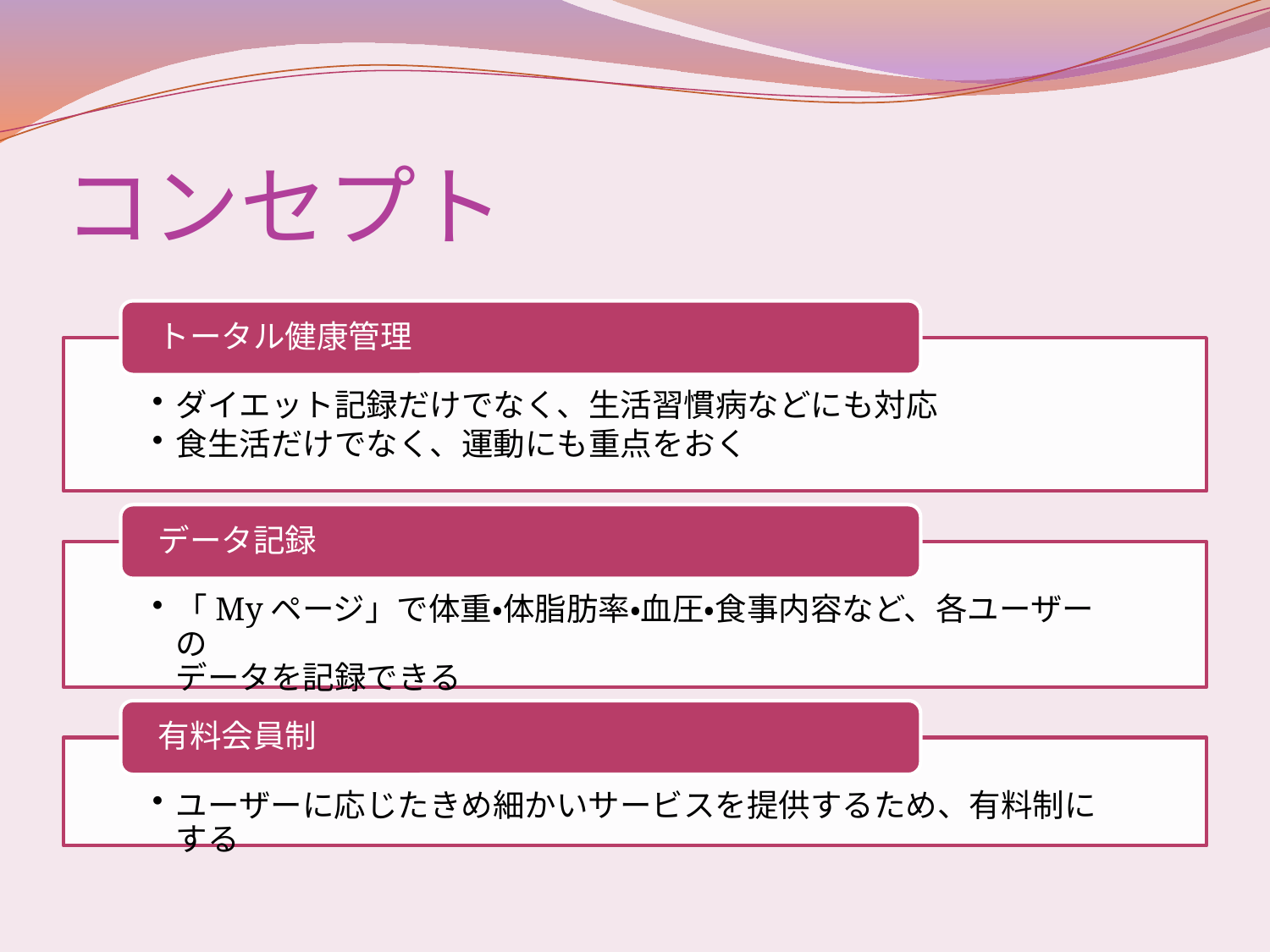

# コンセプト
ダイエット記録だけでなく、生活習慣病などにも対応
食生活だけでなく、運動にも重点をおく
トータル健康管理
「Myページ」で体重・体脂肪率・血圧・食事内容など、各ユーザーの
データを記録できる
データ記録
ユーザーに応じたきめ細かいサービスを提供するため、有料制にする
有料会員制